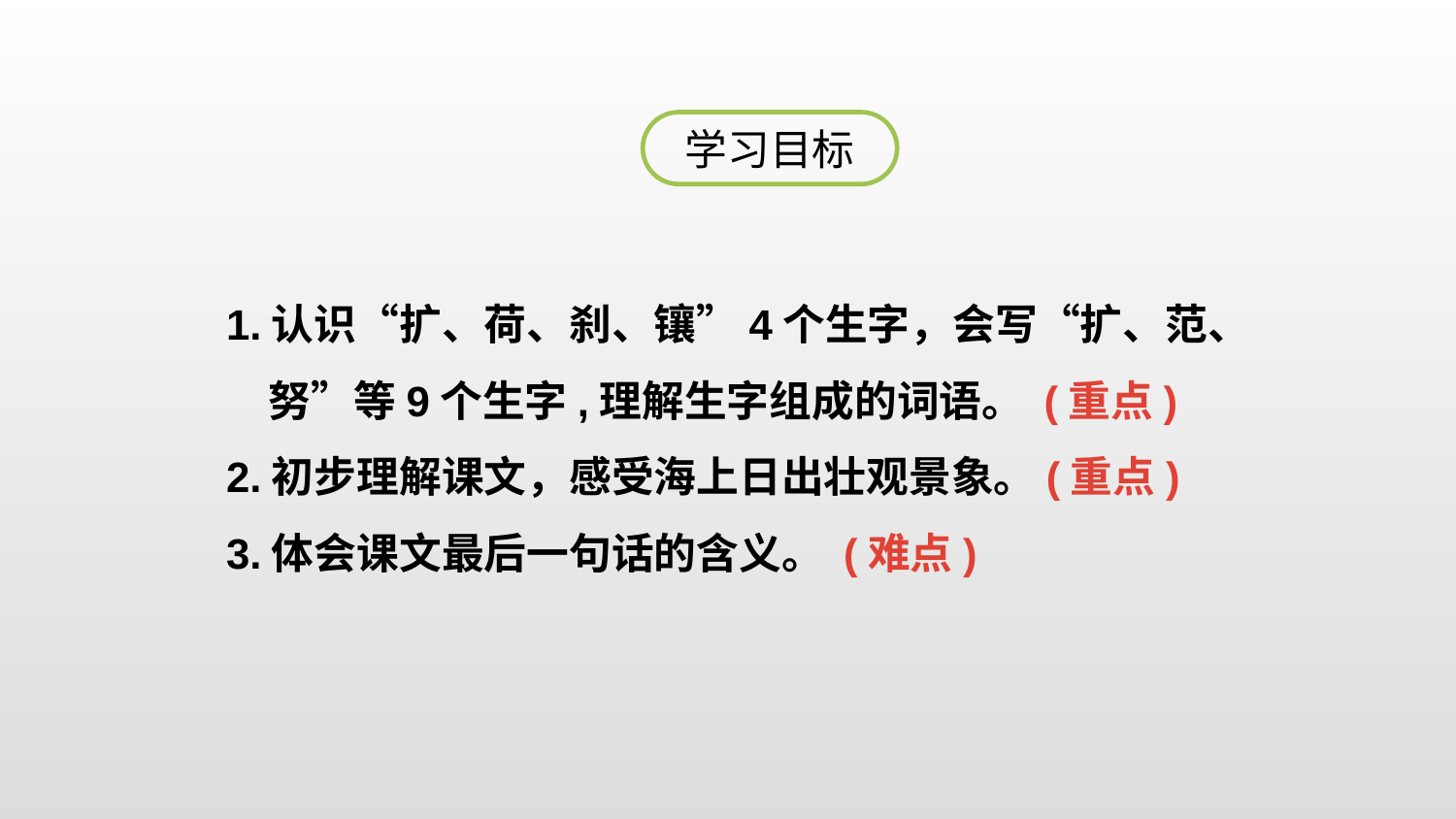

学习目标
1.认识“扩、荷、刹、镶”4个生字，会写“扩、范、努”等9个生字,理解生字组成的词语。 (重点)
2.初步理解课文，感受海上日出壮观景象。(重点)
3.体会课文最后一句话的含义。 (难点)